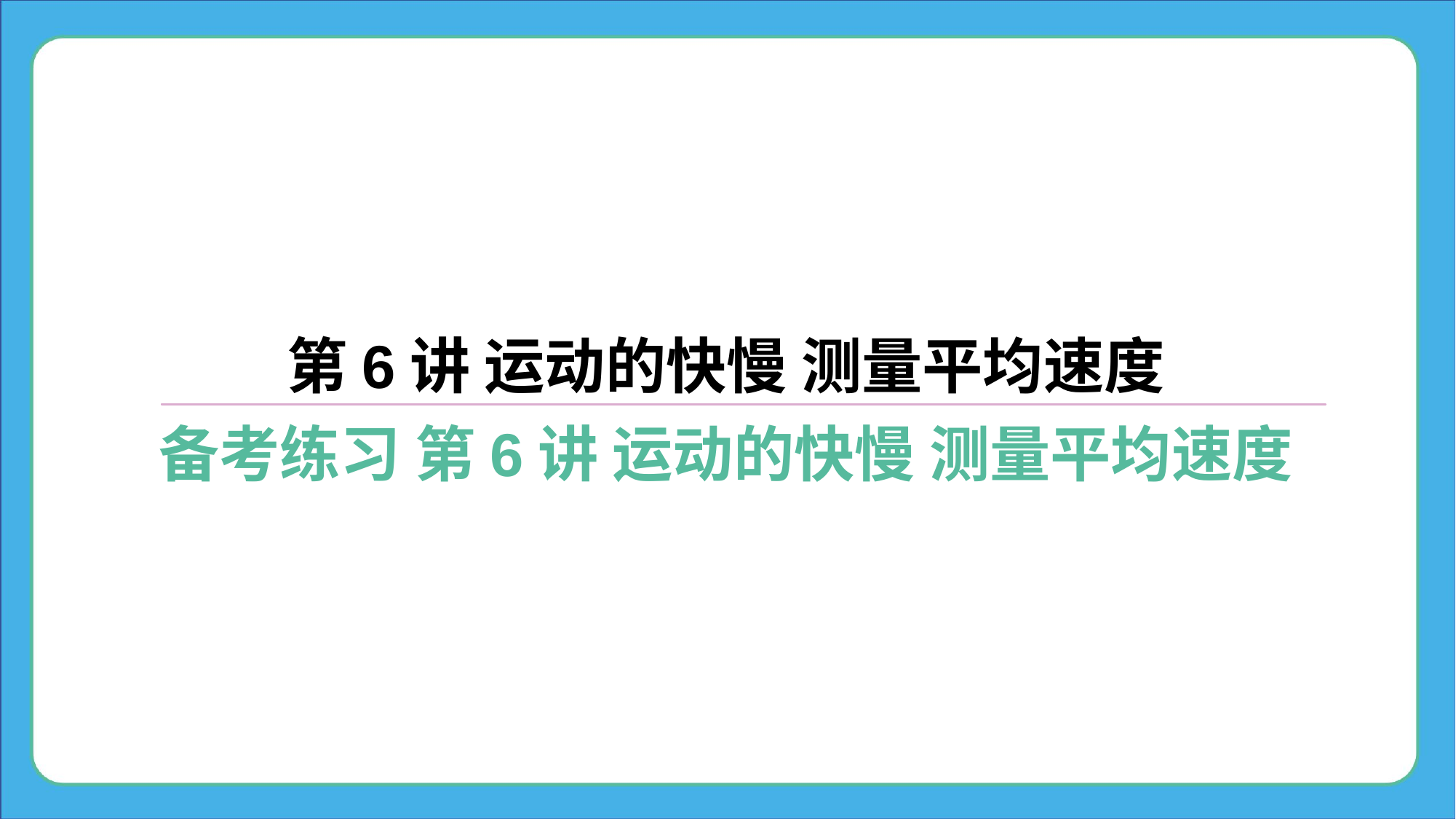

第6讲 运动的快慢 测量平均速度
备考练习 第6讲 运动的快慢 测量平均速度